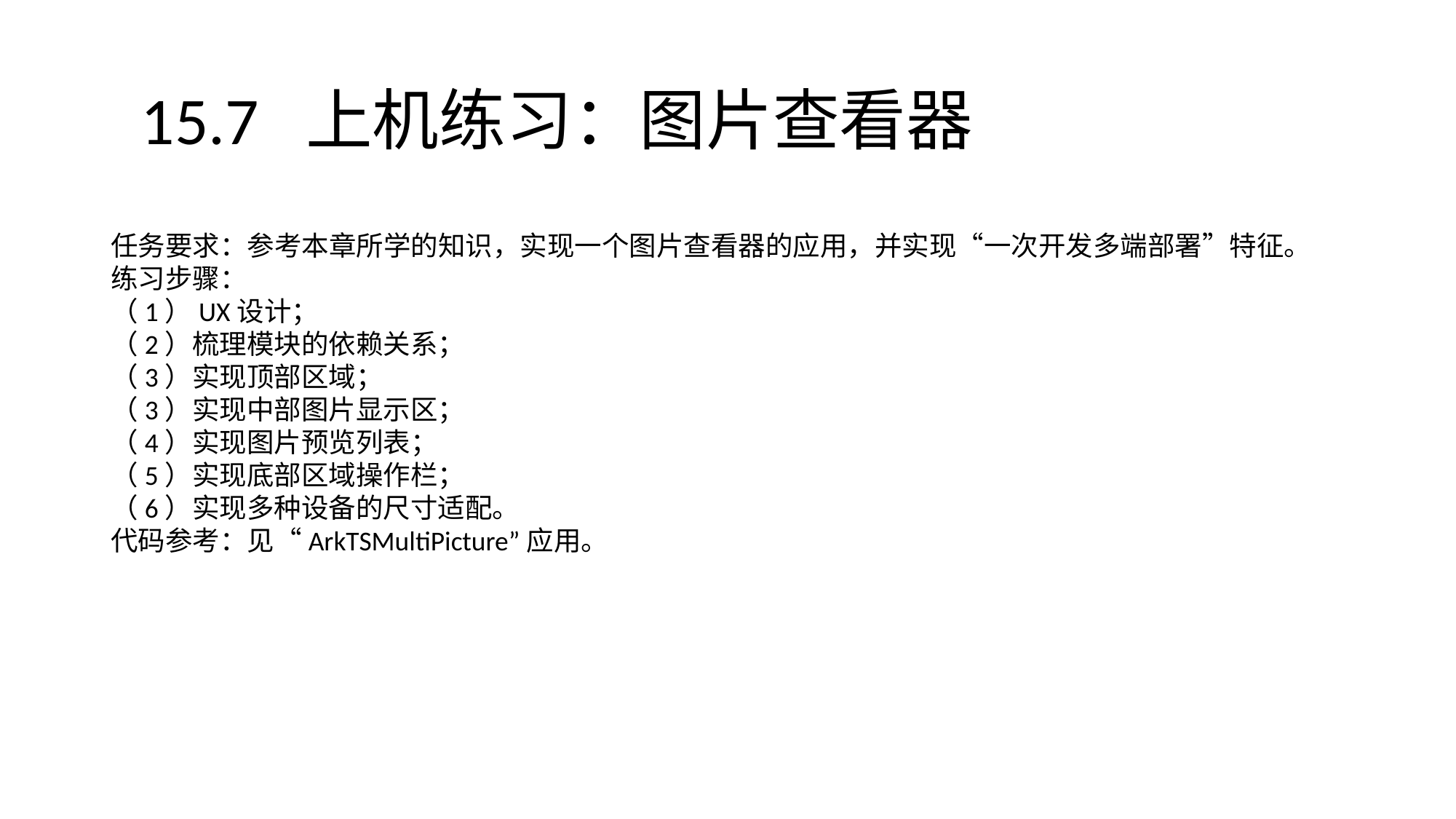

# 15.7  上机练习：图片查看器
任务要求：参考本章所学的知识，实现一个图片查看器的应用，并实现“一次开发多端部署”特征。
练习步骤：
（1）UX设计；
（2）梳理模块的依赖关系；
（3）实现顶部区域；
（3）实现中部图片显示区；
（4）实现图片预览列表；
（5）实现底部区域操作栏；
（6）实现多种设备的尺寸适配。
代码参考：见“ArkTSMultiPicture”应用。